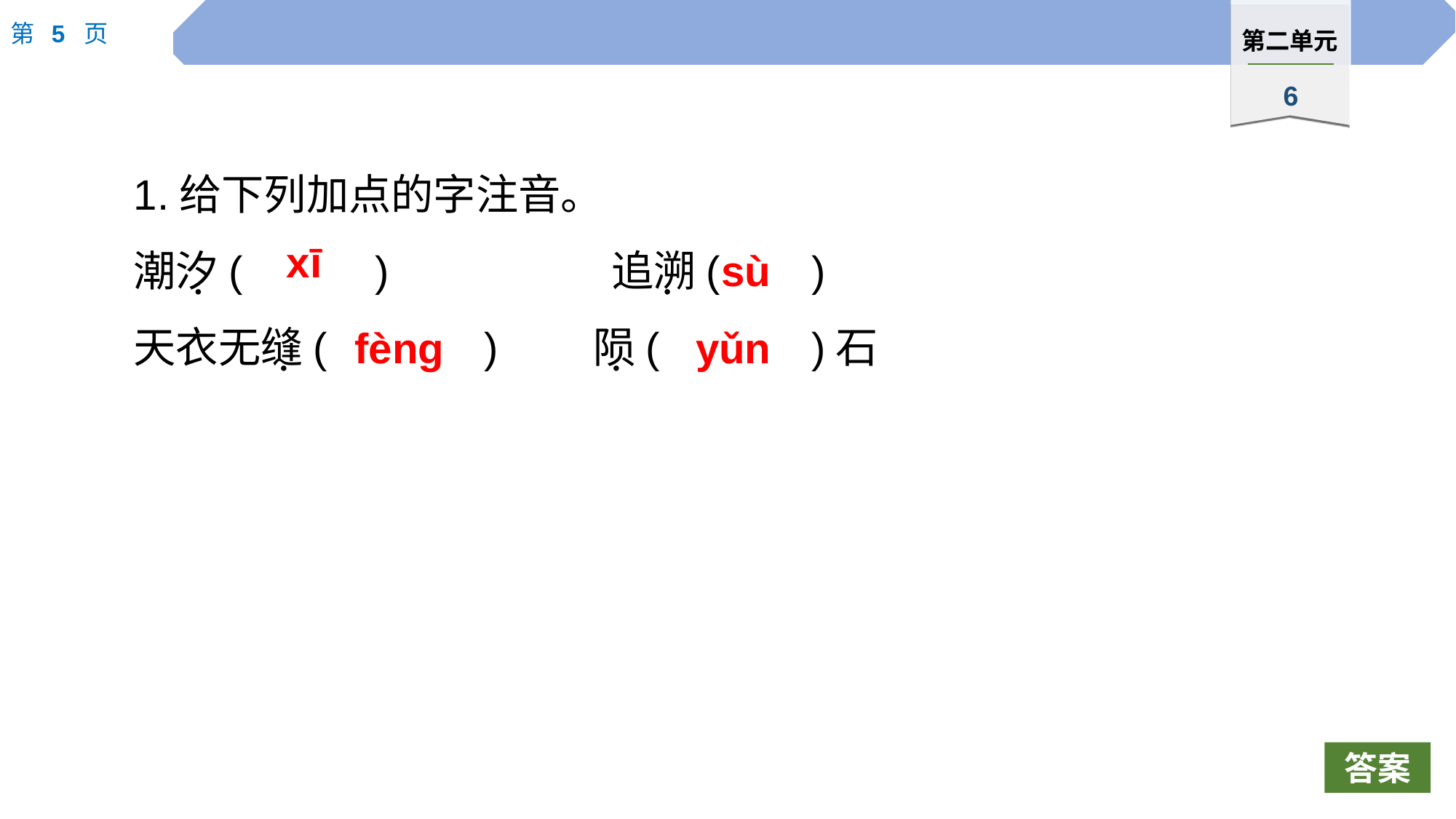

1.给下列加点的字注音。
潮汐(		)　　　　　追溯(	)
天衣无缝(		)	陨(		)石
xī
sù
·
·
fèng
yǔn
·
·
答案